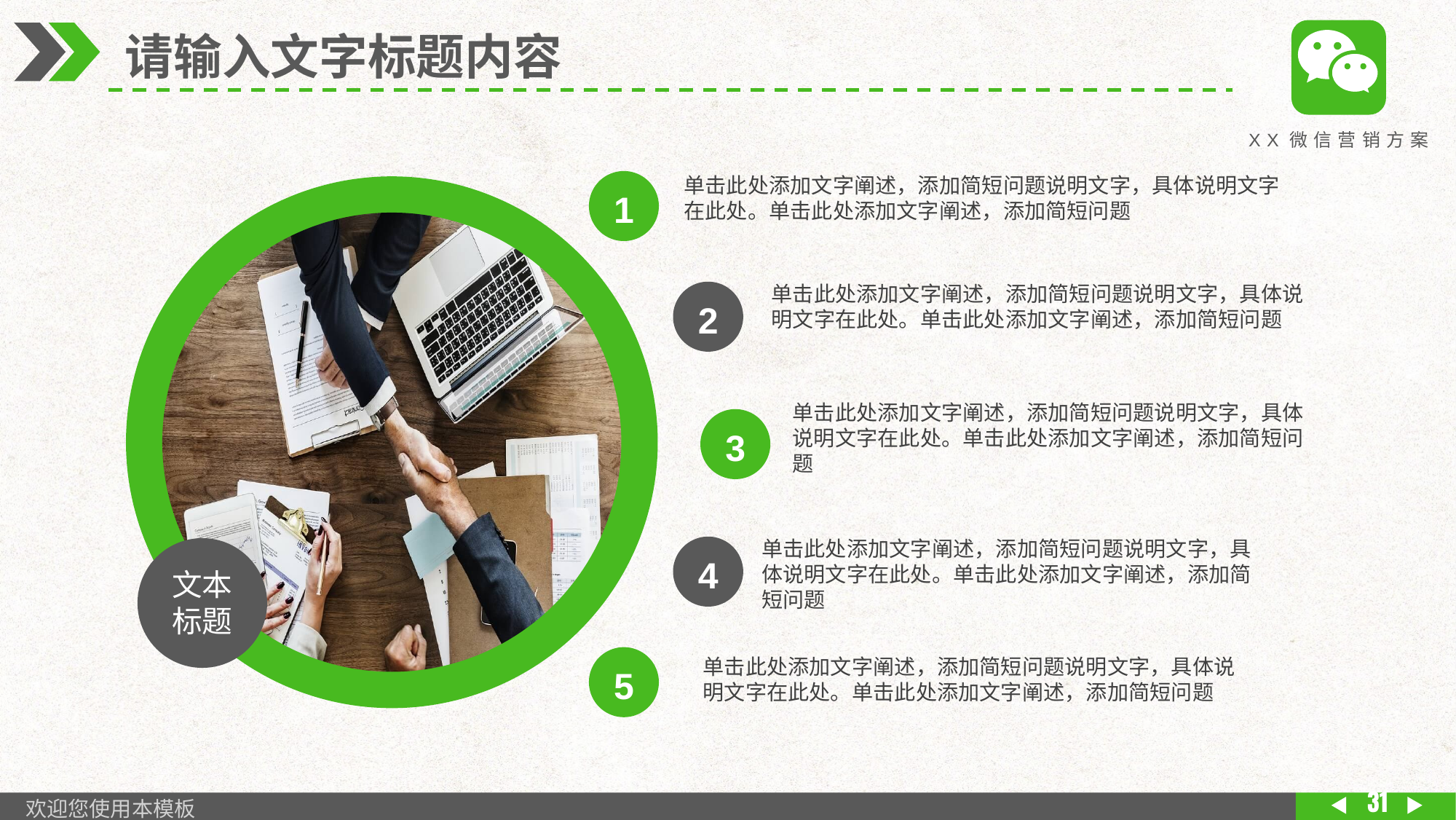

XX微信营销方案
 请输入文字标题内容

单击此处添加文字阐述，添加简短问题说明文字，具体说明文字在此处。单击此处添加文字阐述，添加简短问题
1

单击此处添加文字阐述，添加简短问题说明文字，具体说明文字在此处。单击此处添加文字阐述，添加简短问题
2
单击此处添加文字阐述，添加简短问题说明文字，具体说明文字在此处。单击此处添加文字阐述，添加简短问题
3
单击此处添加文字阐述，添加简短问题说明文字，具体说明文字在此处。单击此处添加文字阐述，添加简短问题
4

文本标题
5
单击此处添加文字阐述，添加简短问题说明文字，具体说明文字在此处。单击此处添加文字阐述，添加简短问题